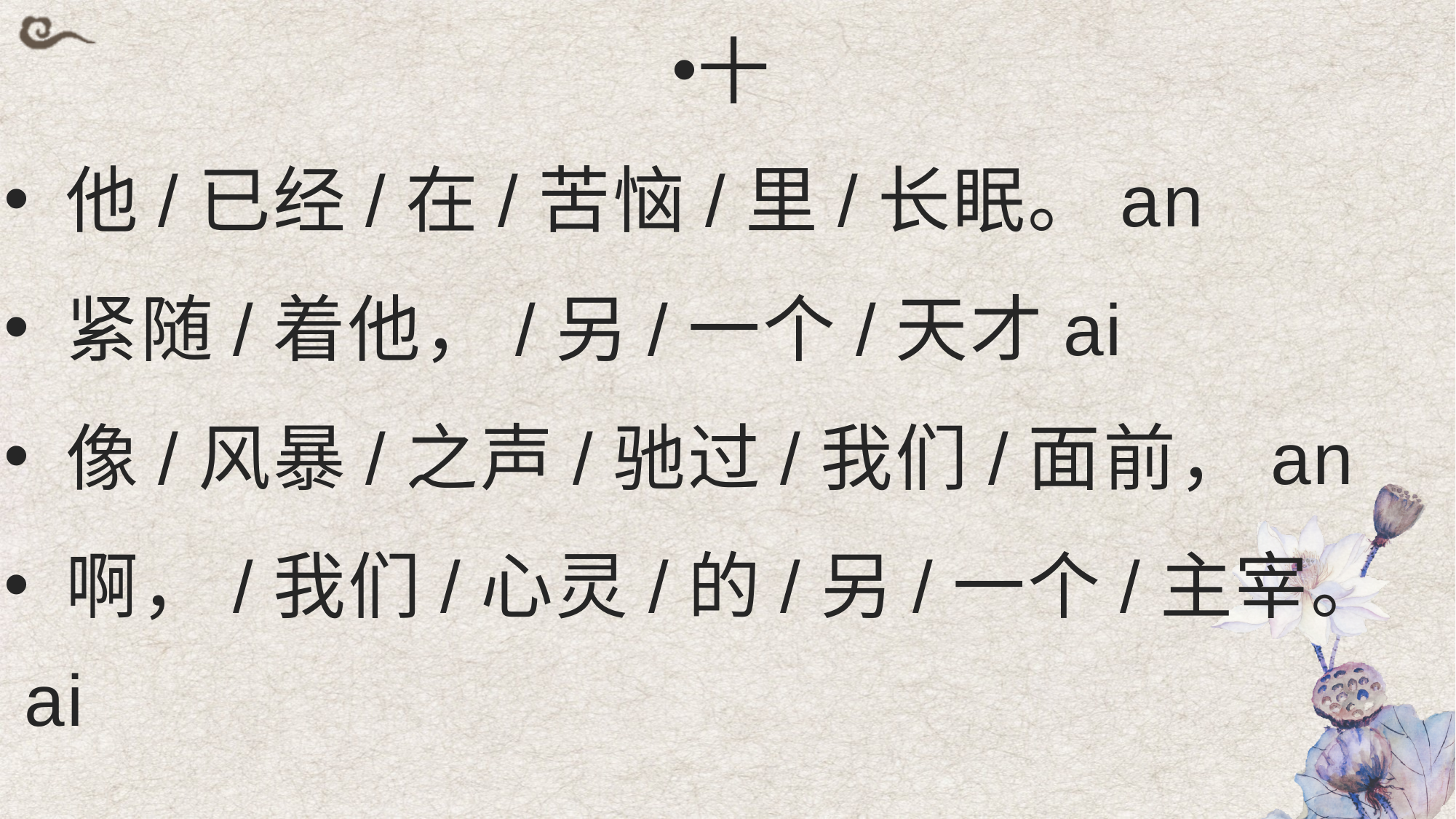

十
 他/已经/在/苦恼/里/长眠。an
 紧随/着他，/另/一个/天才ai
 像/风暴/之声/驰过/我们/面前，an
 啊，/我们/心灵/的/另/一个/主宰。ai
#